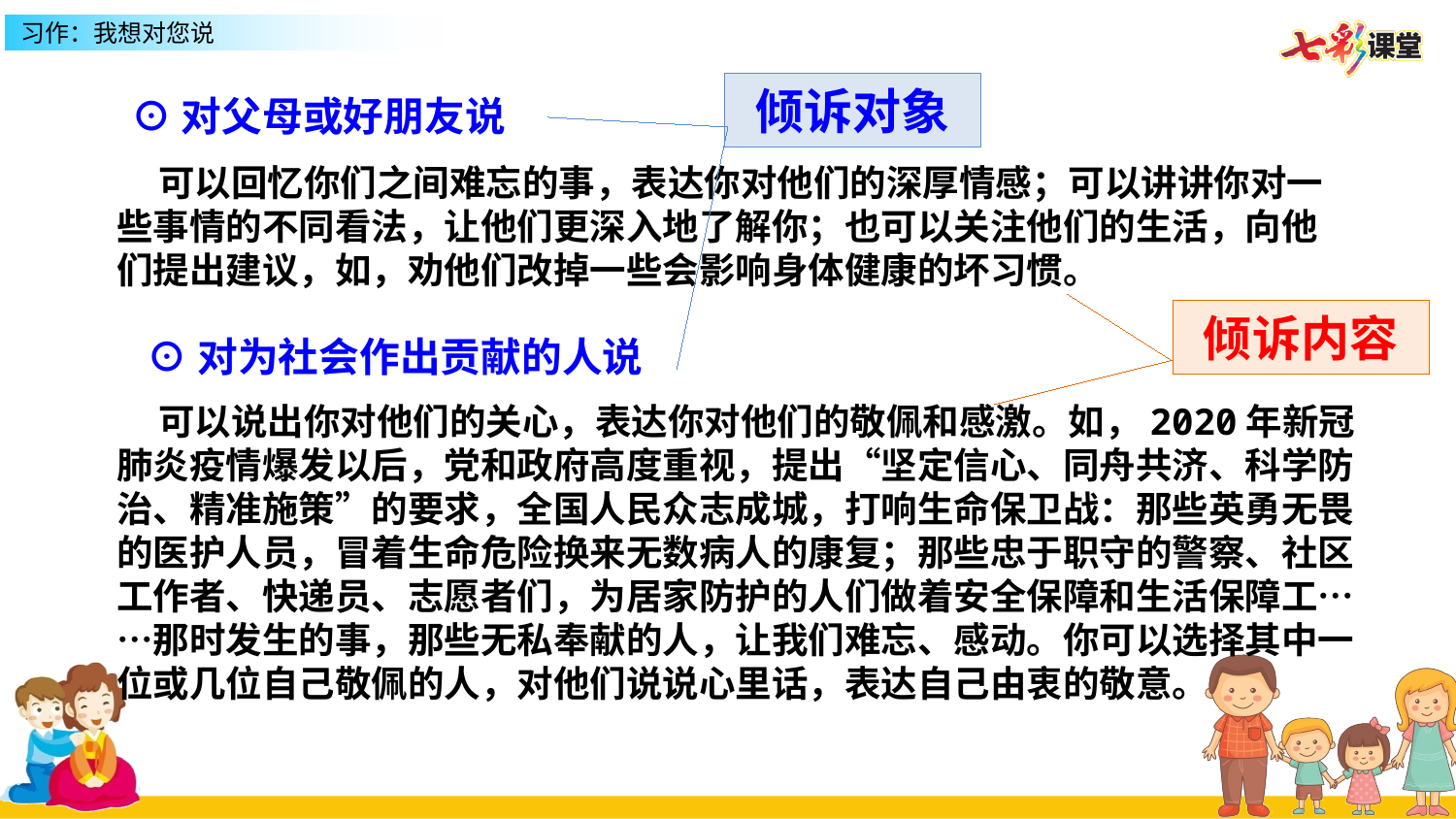

倾诉对象
    ⊙对父母或好朋友说
    可以回忆你们之间难忘的事，表达你对他们的深厚情感；可以讲讲你对一些事情的不同看法，让他们更深入地了解你；也可以关注他们的生活，向他们提出建议，如，劝他们改掉一些会影响身体健康的坏习惯。
倾诉内容
    ⊙对为社会作出贡献的人说
    可以说出你对他们的关心，表达你对他们的敬佩和感激。如，2020年新冠肺炎疫情爆发以后，党和政府高度重视，提出“坚定信心、同舟共济、科学防治、精准施策”的要求，全国人民众志成城，打响生命保卫战：那些英勇无畏的医护人员，冒着生命危险换来无数病人的康复；那些忠于职守的警察、社区工作者、快递员、志愿者们，为居家防护的人们做着安全保障和生活保障工……那时发生的事，那些无私奉献的人，让我们难忘、感动。你可以选择其中一位或几位自己敬佩的人，对他们说说心里话，表达自己由衷的敬意。